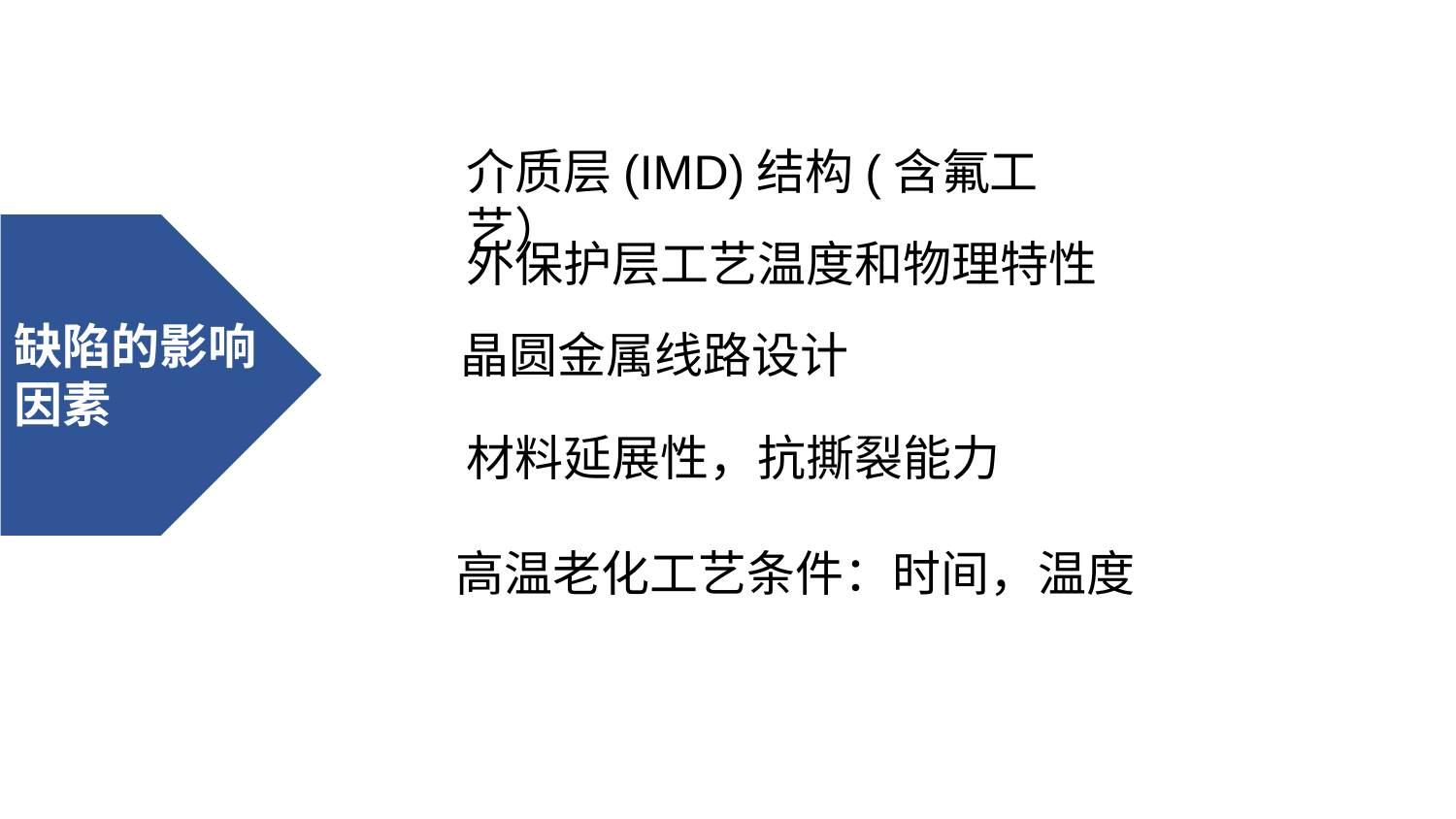

介质层(IMD)结构(含氟工艺）

缺陷的影响因素
外保护层工艺温度和物理特性
晶圆金属线路设计
材料延展性，抗撕裂能力
高温老化工艺条件：时间，温度